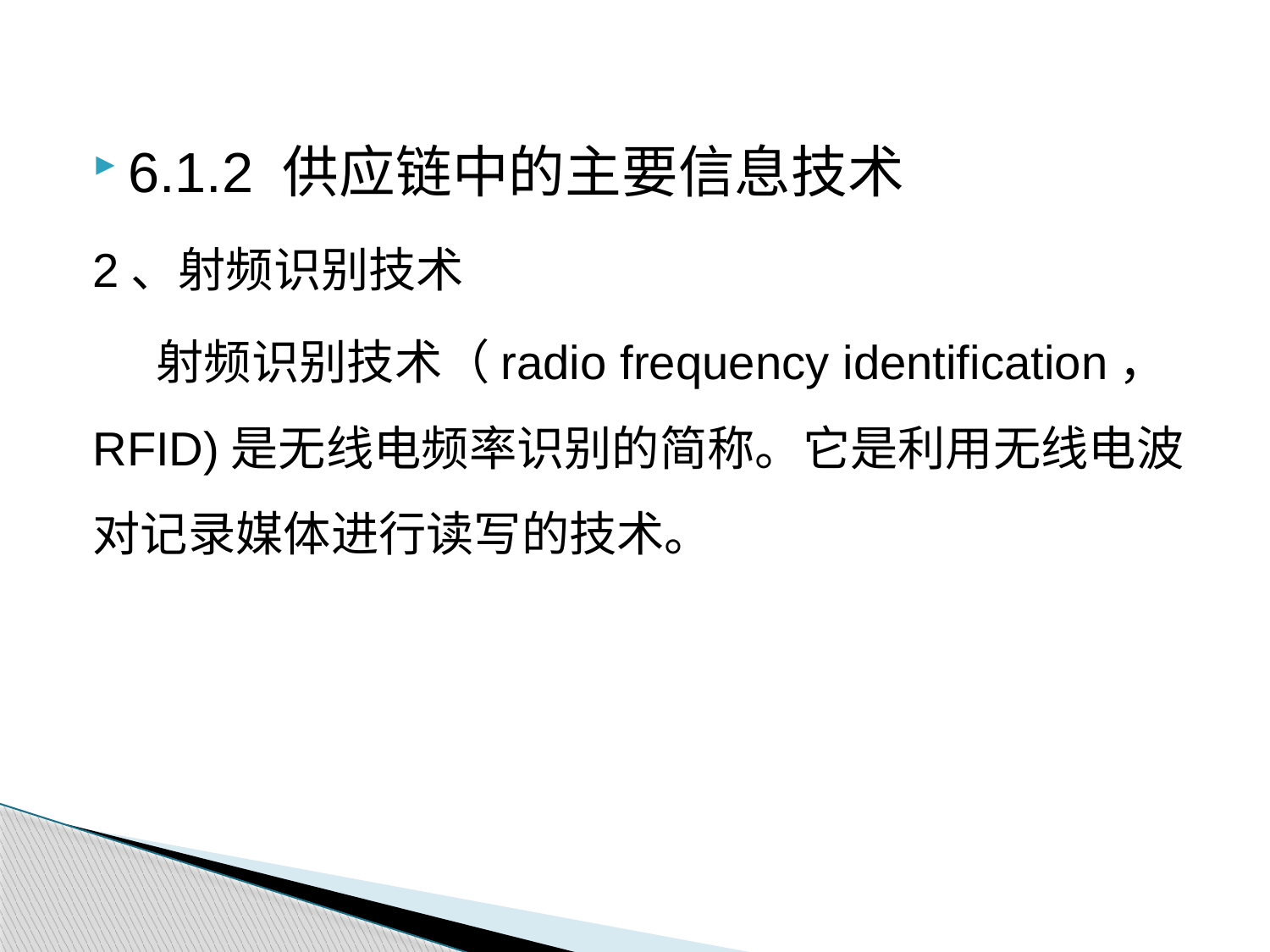

6.1.2 供应链中的主要信息技术
2、射频识别技术
射频识别技术（radio frequency identification，RFID)是无线电频率识别的简称。它是利用无线电波对记录媒体进行读写的技术。